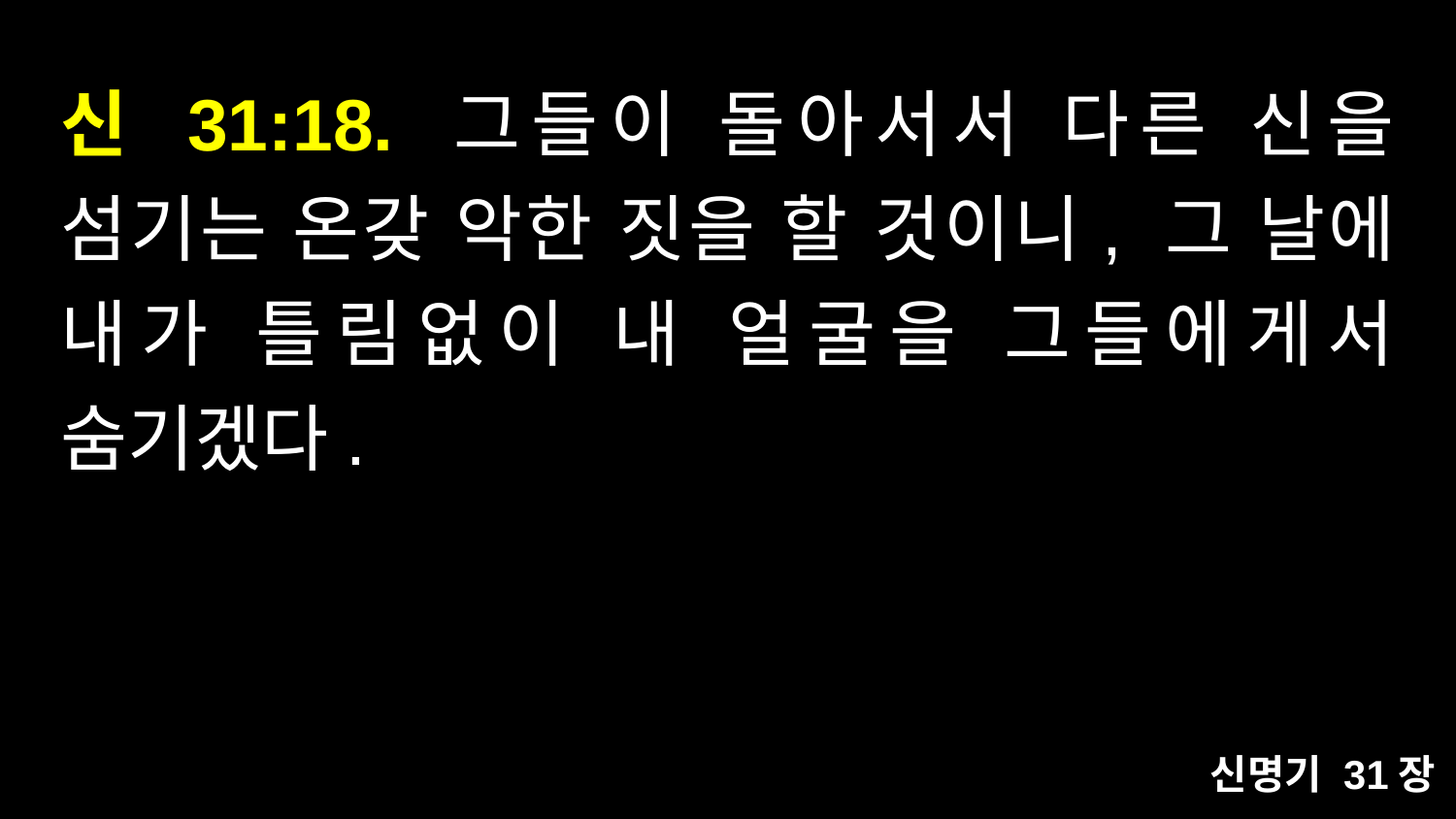

# 신 31:18. 그들이 돌아서서 다른 신을 섬기는 온갖 악한 짓을 할 것이니, 그 날에 내가 틀림없이 내 얼굴을 그들에게서 숨기겠다.
신명기 31장